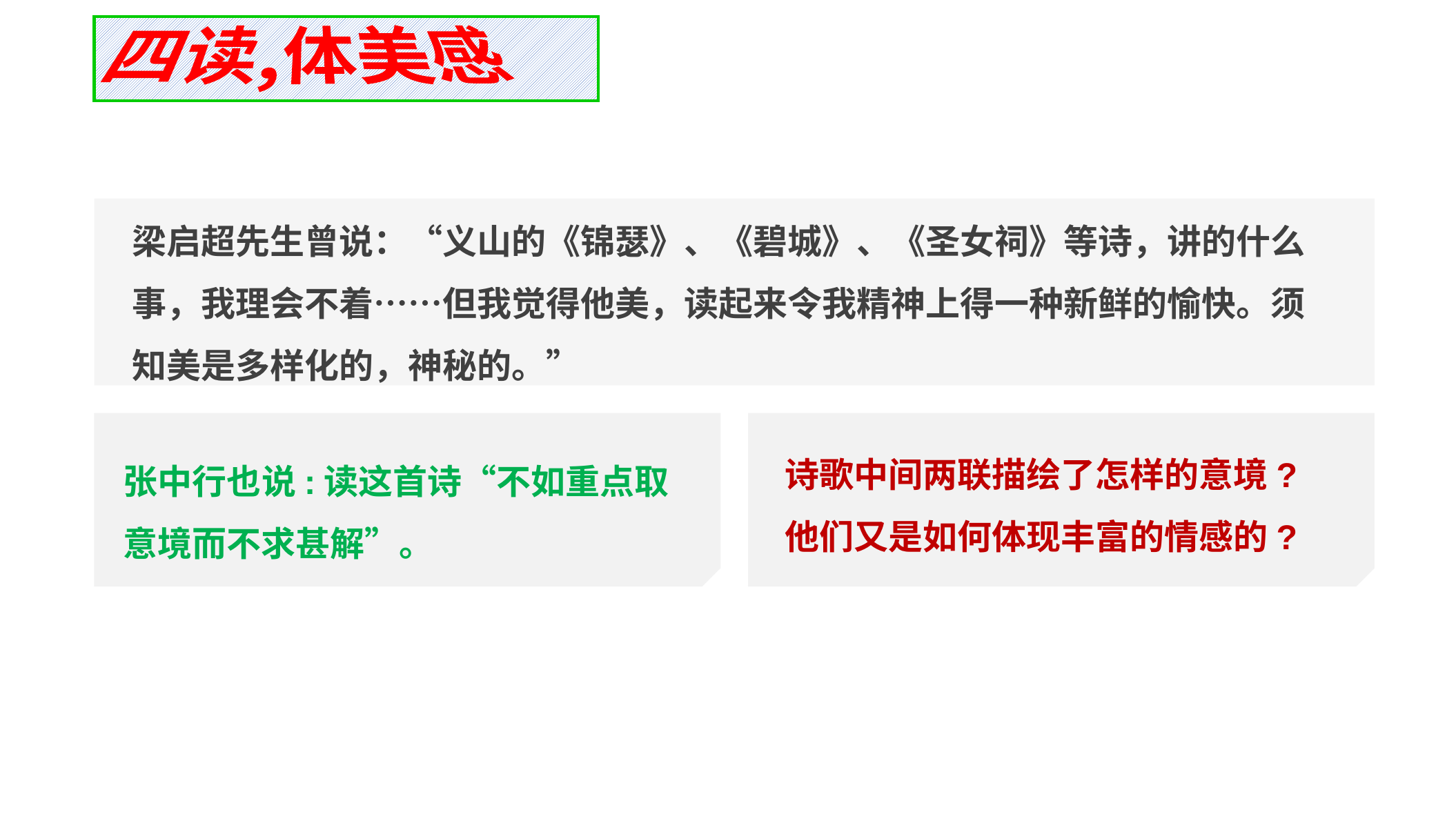

四读,体美感

梁启超先生曾说：“义山的《锦瑟》、《碧城》、《圣女祠》等诗，讲的什么事，我理会不着……但我觉得他美，读起来令我精神上得一种新鲜的愉快。须知美是多样化的，神秘的。”

诗歌中间两联描绘了怎样的意境?他们又是如何体现丰富的情感的?
张中行也说:读这首诗“不如重点取意境而不求甚解”。